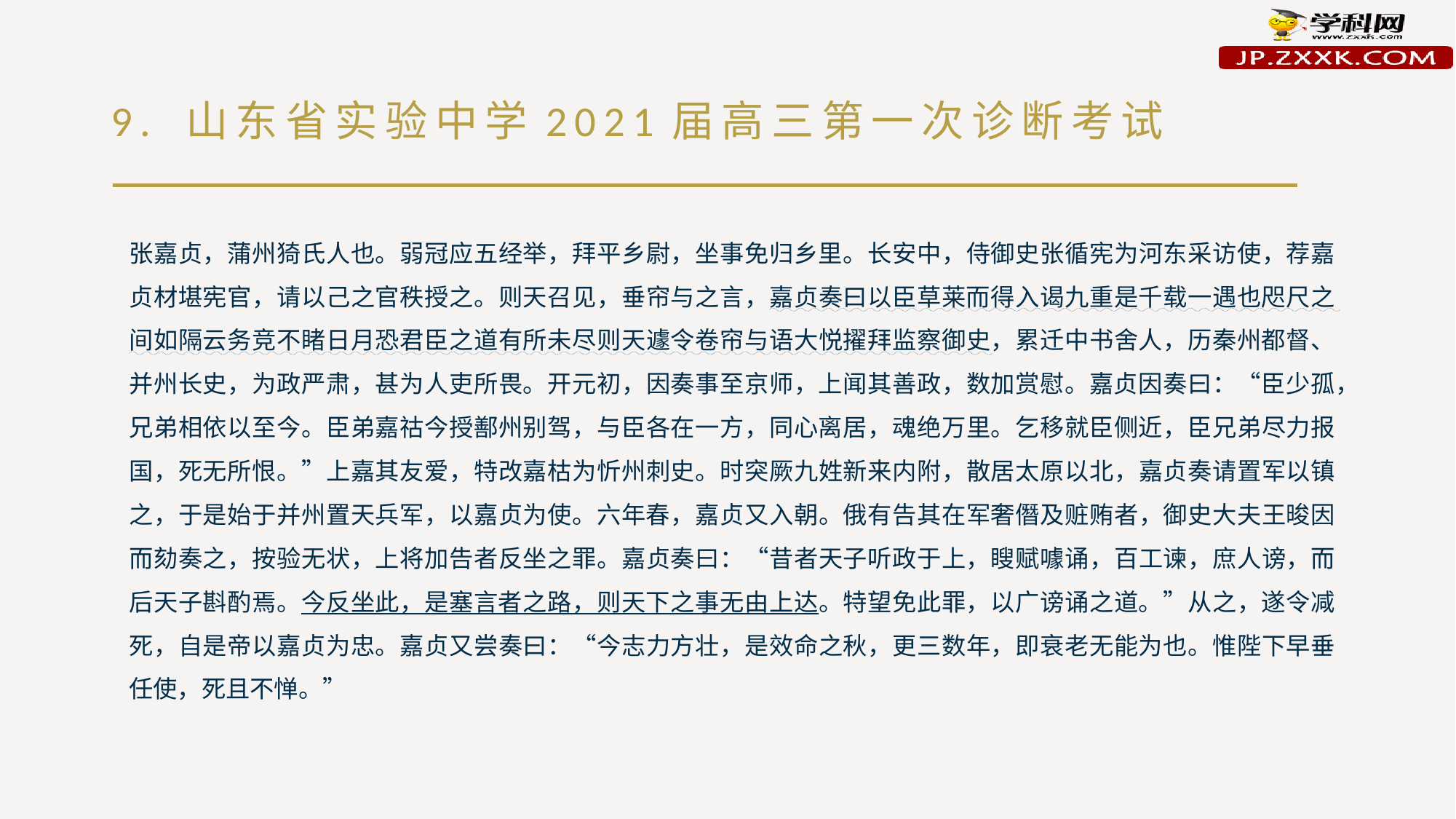

# 9. 山东省实验中学2021届高三第一次诊断考试
张嘉贞，蒲州猗氏人也。弱冠应五经举，拜平乡尉，坐事免归乡里。长安中，侍御史张循宪为河东采访使，荐嘉贞材堪宪官，请以己之官秩授之。则天召见，垂帘与之言，嘉贞奏曰以臣草莱而得入谒九重是千载一遇也咫尺之间如隔云务竞不睹日月恐君臣之道有所未尽则天遽令卷帘与语大悦擢拜监察御史，累迁中书舍人，历秦州都督、并州长史，为政严肃，甚为人吏所畏。开元初，因奏事至京师，上闻其善政，数加赏慰。嘉贞因奏曰：“臣少孤，兄弟相依以至今。臣弟嘉祜今授鄯州别驾，与臣各在一方，同心离居，魂绝万里。乞移就臣侧近，臣兄弟尽力报国，死无所恨。”上嘉其友爱，特改嘉枯为忻州刺史。时突厥九姓新来内附，散居太原以北，嘉贞奏请置军以镇之，于是始于并州置天兵军，以嘉贞为使。六年春，嘉贞又入朝。俄有告其在军奢僭及赃贿者，御史大夫王晙因而劾奏之，按验无状，上将加告者反坐之罪。嘉贞奏曰：“昔者天子听政于上，瞍赋噱诵，百工谏，庶人谤，而后天子斟酌焉。今反坐此，是塞言者之路，则天下之事无由上达。特望免此罪，以广谤诵之道。”从之，遂令减死，自是帝以嘉贞为忠。嘉贞又尝奏曰：“今志力方壮，是效命之秋，更三数年，即衰老无能为也。惟陛下早垂任使，死且不惮。”